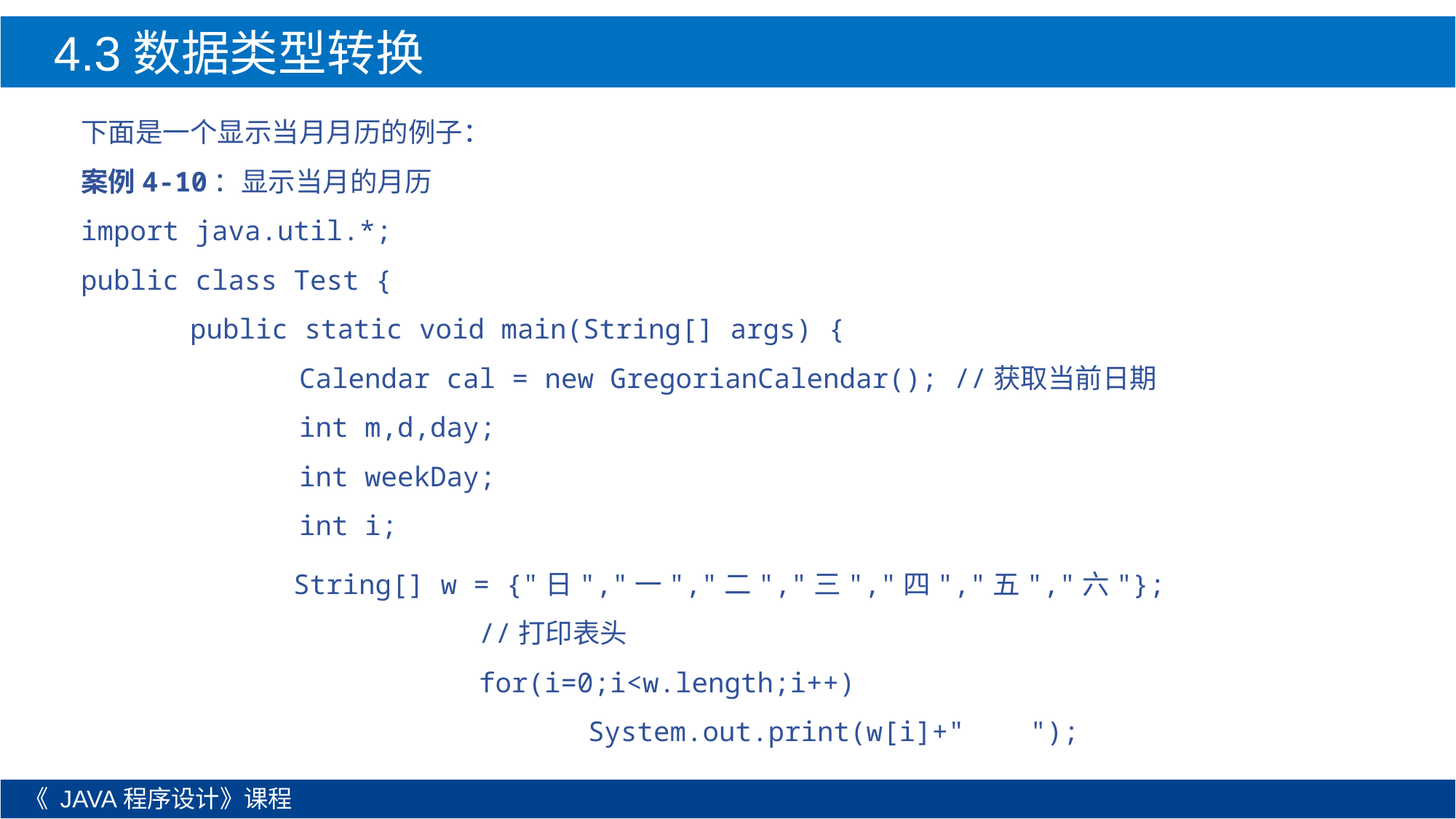

4.3数据类型转换
下面是一个显示当月月历的例子：
案例4-10：显示当月的月历
import java.util.*;
public class Test {
	public static void main(String[] args) {
		Calendar cal = new GregorianCalendar(); //获取当前日期
		int m,d,day;
		int weekDay;
		int i;
String[] w = {"日","一","二","三","四","五","六"};
		//打印表头
		for(i=0;i<w.length;i++)
			System.out.print(w[i]+"    ");
《 JAVA程序设计》课程